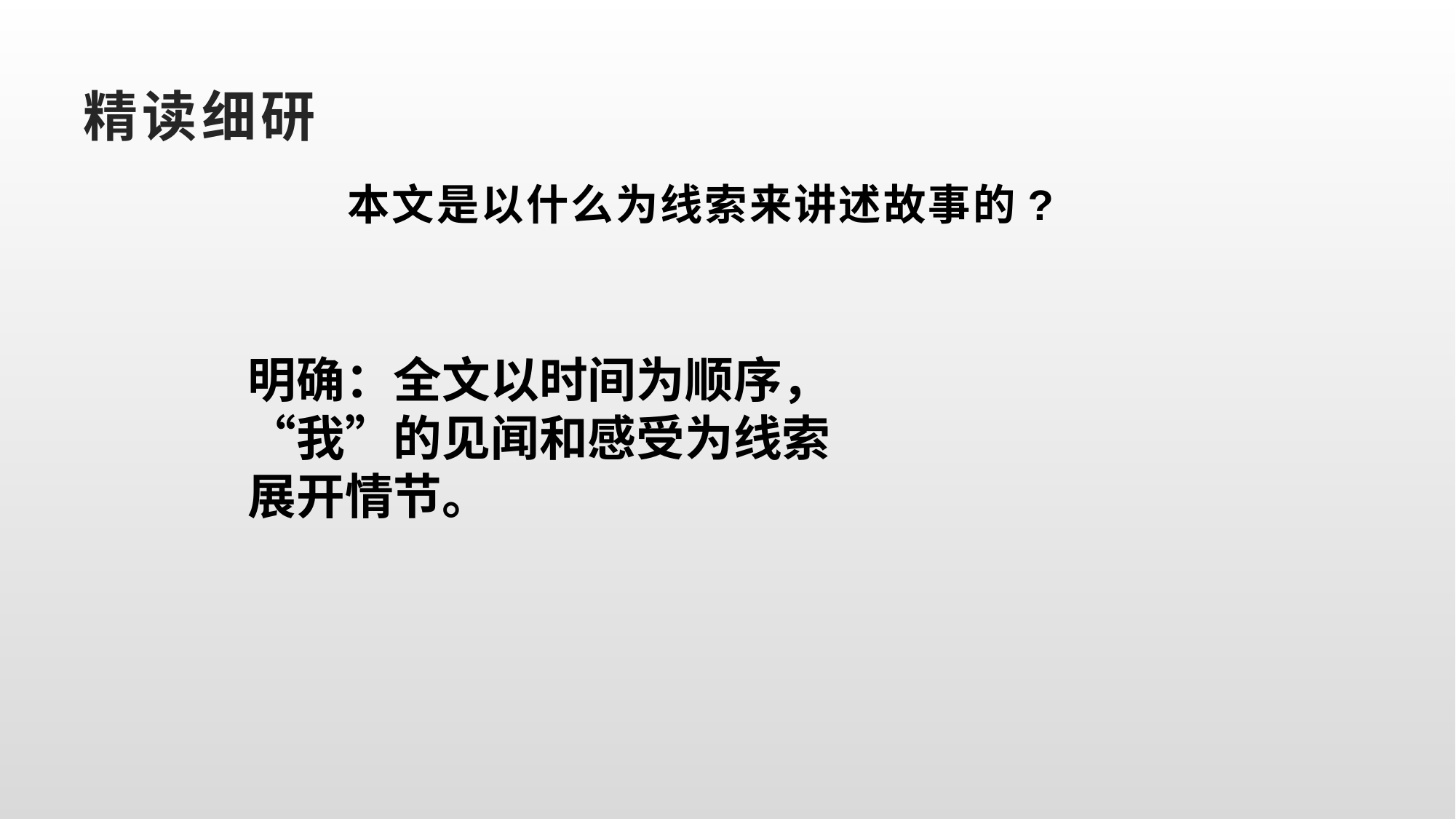

# 精读细研
本文是以什么为线索来讲述故事的?
明确：全文以时间为顺序，“我”的见闻和感受为线索展开情节。